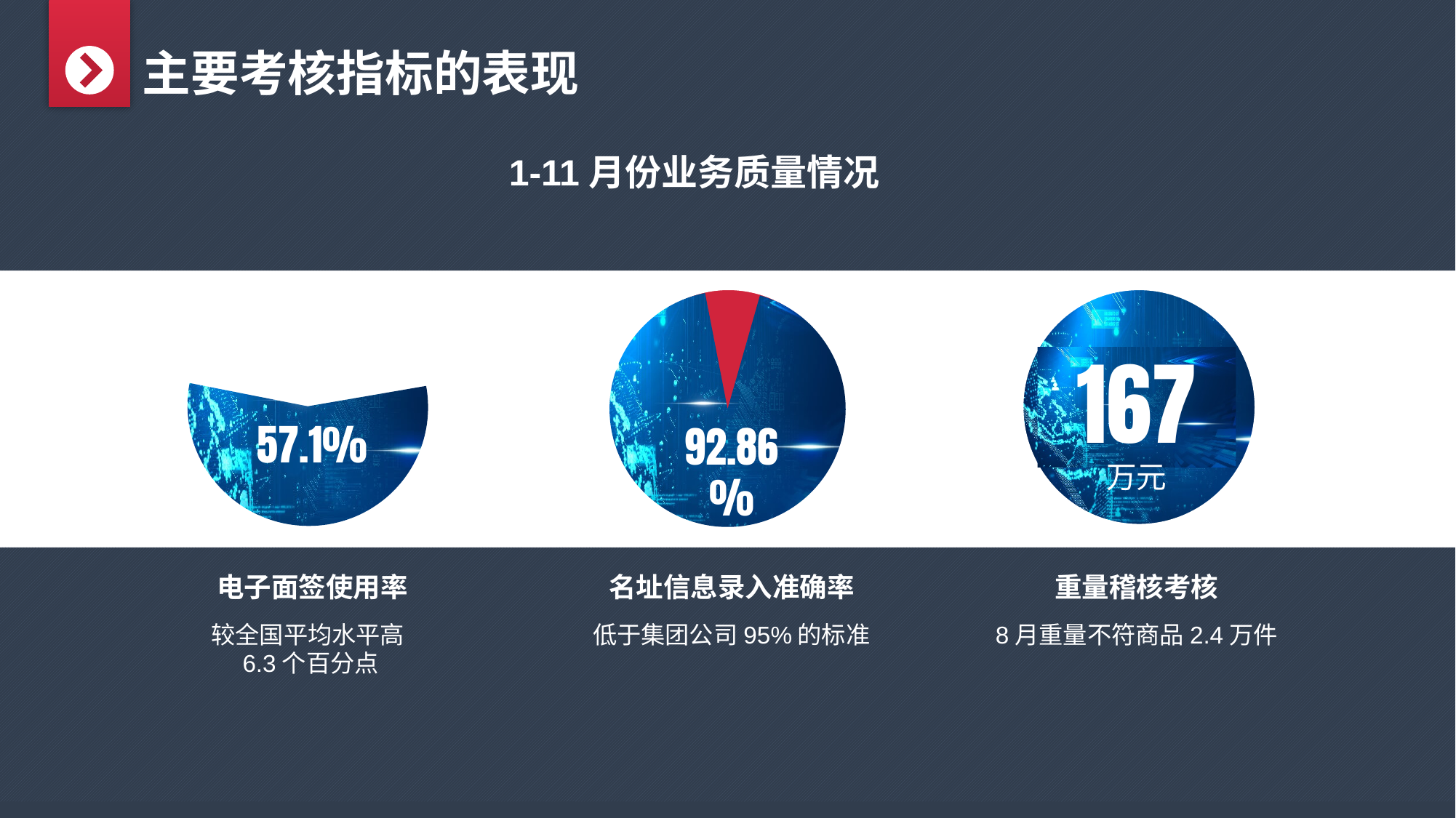

主要考核指标的表现

1-11月份业务质量情况

167
57.1%
92.86%
万元

电子面签使用率
名址信息录入准确率
重量稽核考核
较全国平均水平高6.3个百分点
低于集团公司95%的标准
8月重量不符商品2.4万件